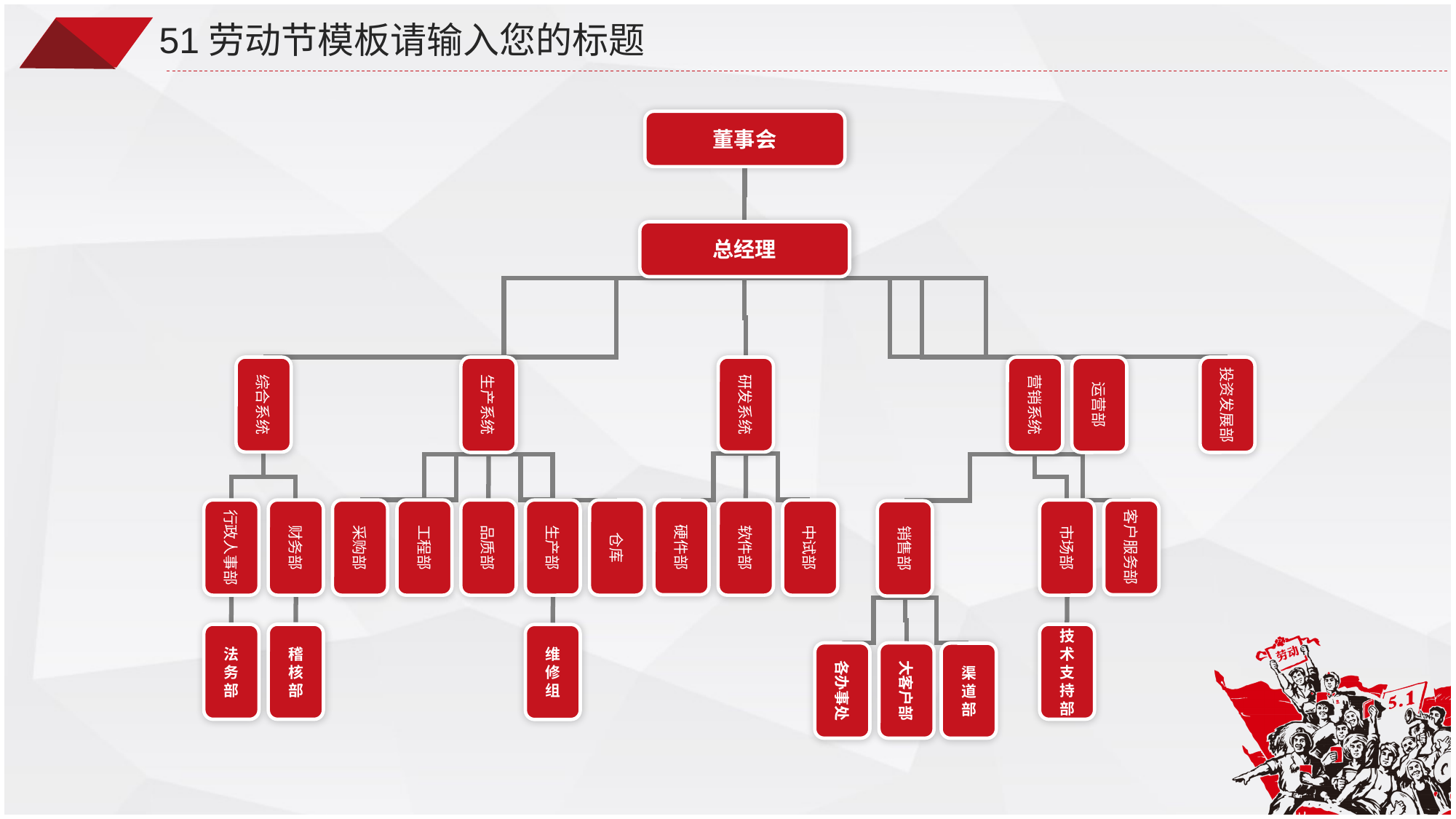

51劳动节模板请输入您的标题

董事会
总经理
综合系统
生产系统
研发系统
营销系统
运营部
投资发展部
行政人事部
财务部
采购部
工程部
品质部
生产部
仓库
硬件部
软件部
中试部
市场部
客户服务部
销售部
法
务
部
稽
核
部
技
术
支
持
部
维
修
组
各办事处
大客户部
渠
道
部